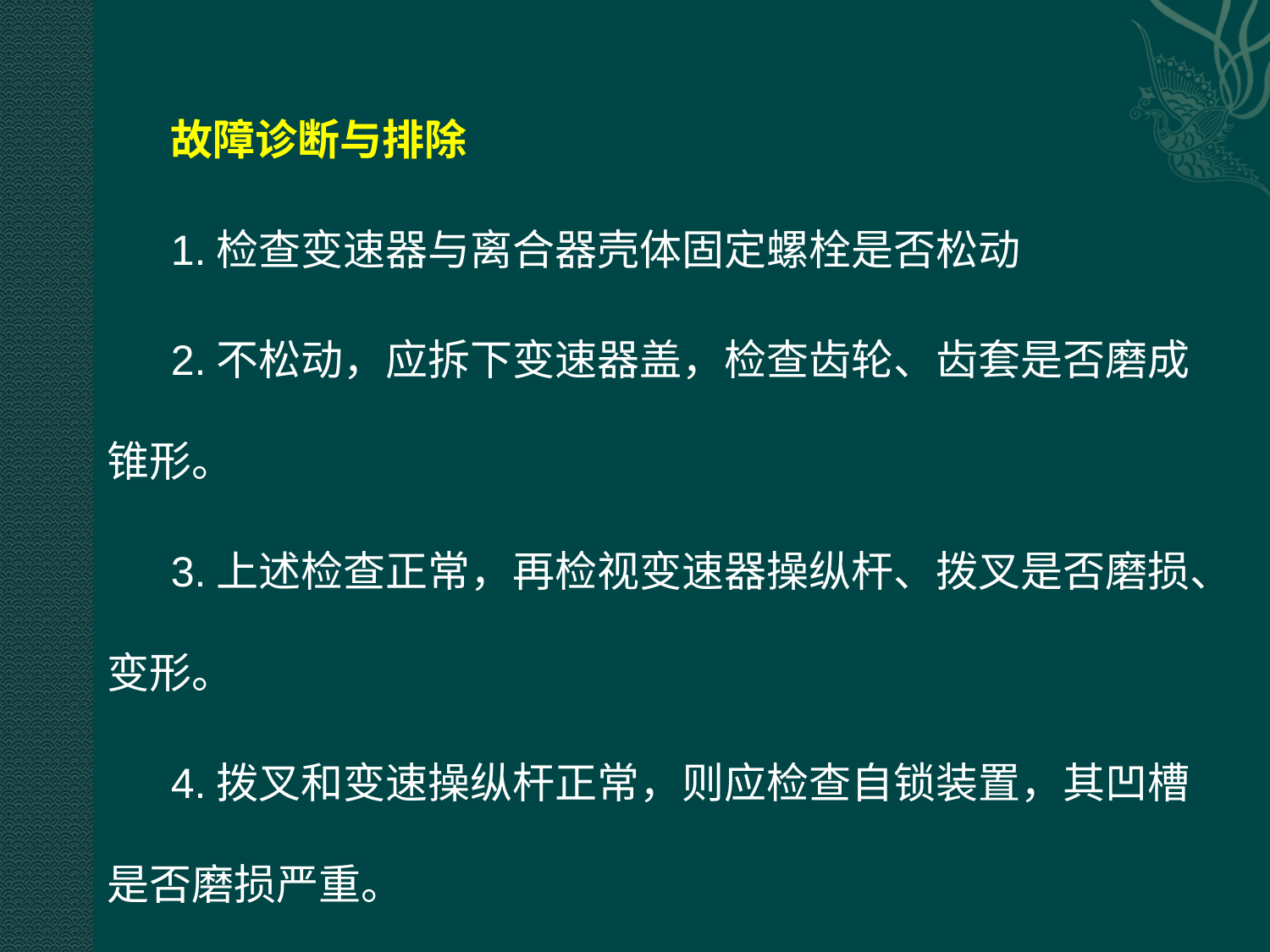

故障诊断与排除
1.检查变速器与离合器壳体固定螺栓是否松动
2.不松动，应拆下变速器盖，检查齿轮、齿套是否磨成锥形。
3.上述检查正常，再检视变速器操纵杆、拨叉是否磨损、变形。
4.拨叉和变速操纵杆正常，则应检查自锁装置，其凹槽是否磨损严重。